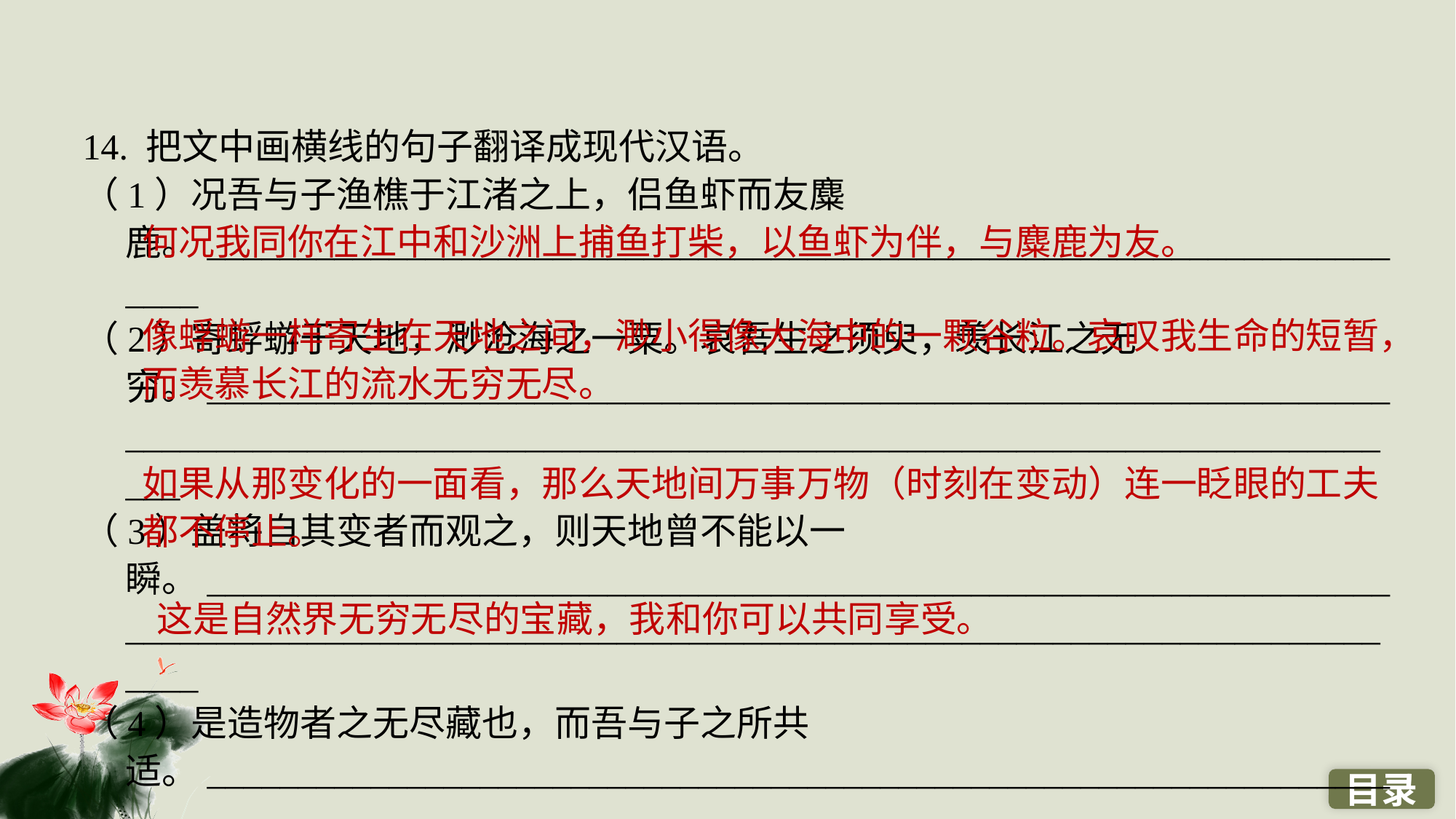

14. 把文中画横线的句子翻译成现代汉语。
（1）况吾与子渔樵于江渚之上，侣鱼虾而友麋鹿。_____________________________________________________________________
（2）寄蜉蝣于天地，渺沧海之一粟。哀吾生之须臾，羡长江之无穷。_________________________________________________________________________________________________________________________________________
（3）盖将自其变者而观之，则天地曾不能以一瞬。__________________________________________________________________________________________________________________________________________
（4）是造物者之无尽藏也，而吾与子之所共适。_____________________________________________________________________
何况我同你在江中和沙洲上捕鱼打柴，以鱼虾为伴，与麋鹿为友。
像蜉蝣一样寄生在天地之间，渺小得像大海中的一颗谷粒。哀叹我生命的短暂，
而羡慕长江的流水无穷无尽。
如果从那变化的一面看，那么天地间万事万物（时刻在变动）连一眨眼的工夫都不停止。
这是自然界无穷无尽的宝藏，我和你可以共同享受。